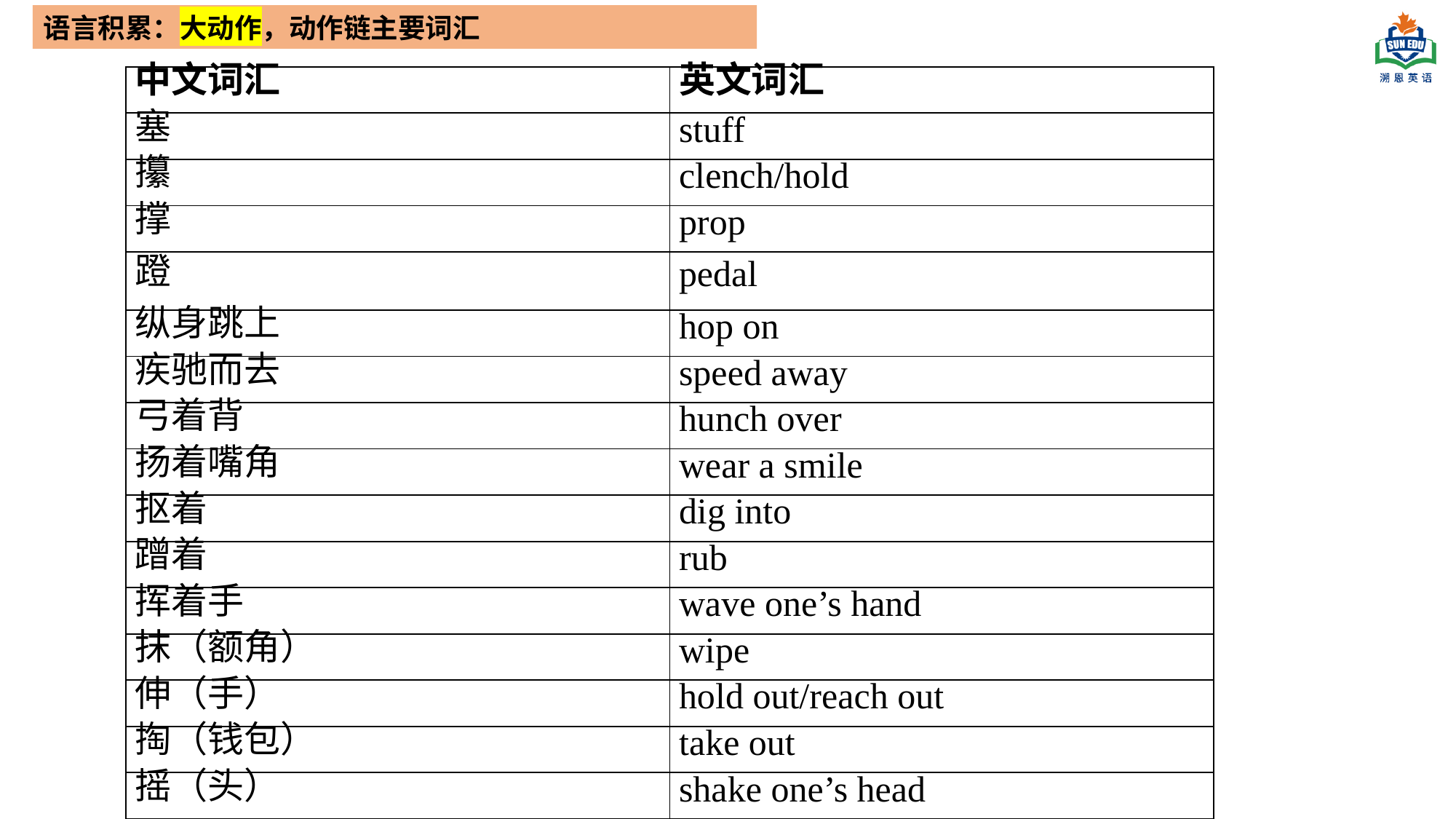

语言积累：大动作，动作链主要词汇
| 中文词汇 | 英文词汇 |
| --- | --- |
| 塞 | stuff |
| 攥 | clench/hold |
| 撑 | prop |
| 蹬 | pedal |
| 纵身跳上 | hop on |
| 疾驰而去 | speed away |
| 弓着背 | hunch over |
| 扬着嘴角 | wear a smile |
| 抠着 | dig into |
| 蹭着 | rub |
| 挥着手 | wave one’s hand |
| 抹（额角） | wipe |
| 伸（手） | hold out/reach out |
| 掏（钱包） | take out |
| 摇（头） | shake one’s head |